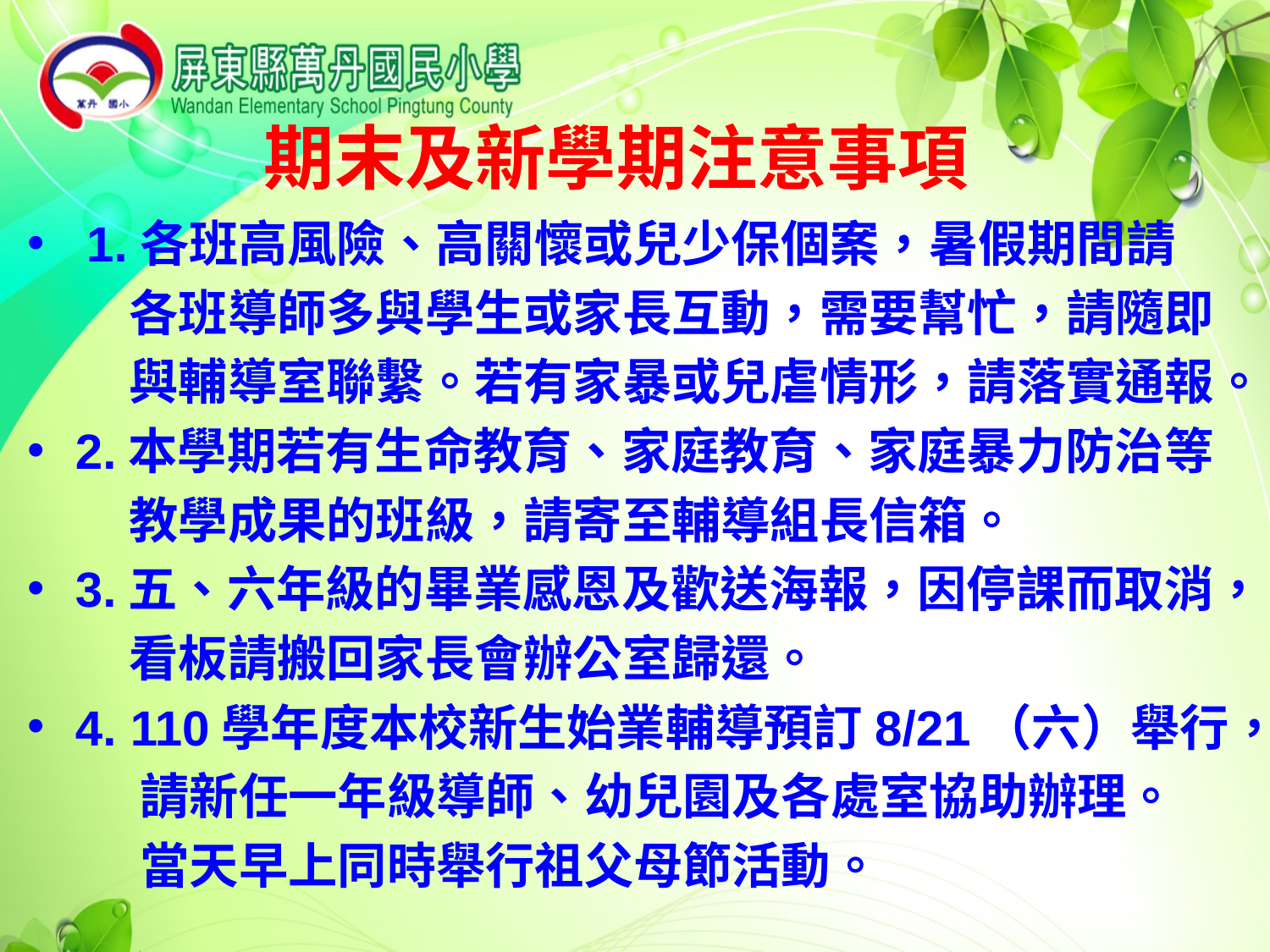

# 期末及新學期注意事項
 1.各班高風險、高關懷或兒少保個案，暑假期間請
        各班導師多與學生或家長互動，需要幫忙，請隨即
        與輔導室聯繫。若有家暴或兒虐情形，請落實通報。
2.本學期若有生命教育、家庭教育、家庭暴力防治等
        教學成果的班級，請寄至輔導組長信箱。
3.五、六年級的畢業感恩及歡送海報，因停課而取消，
        看板請搬回家長會辦公室歸還。
4. 110學年度本校新生始業輔導預訂8/21（六）舉行，
         請新任一年級導師、幼兒園及各處室協助辦理。
         當天早上同時舉行祖父母節活動。